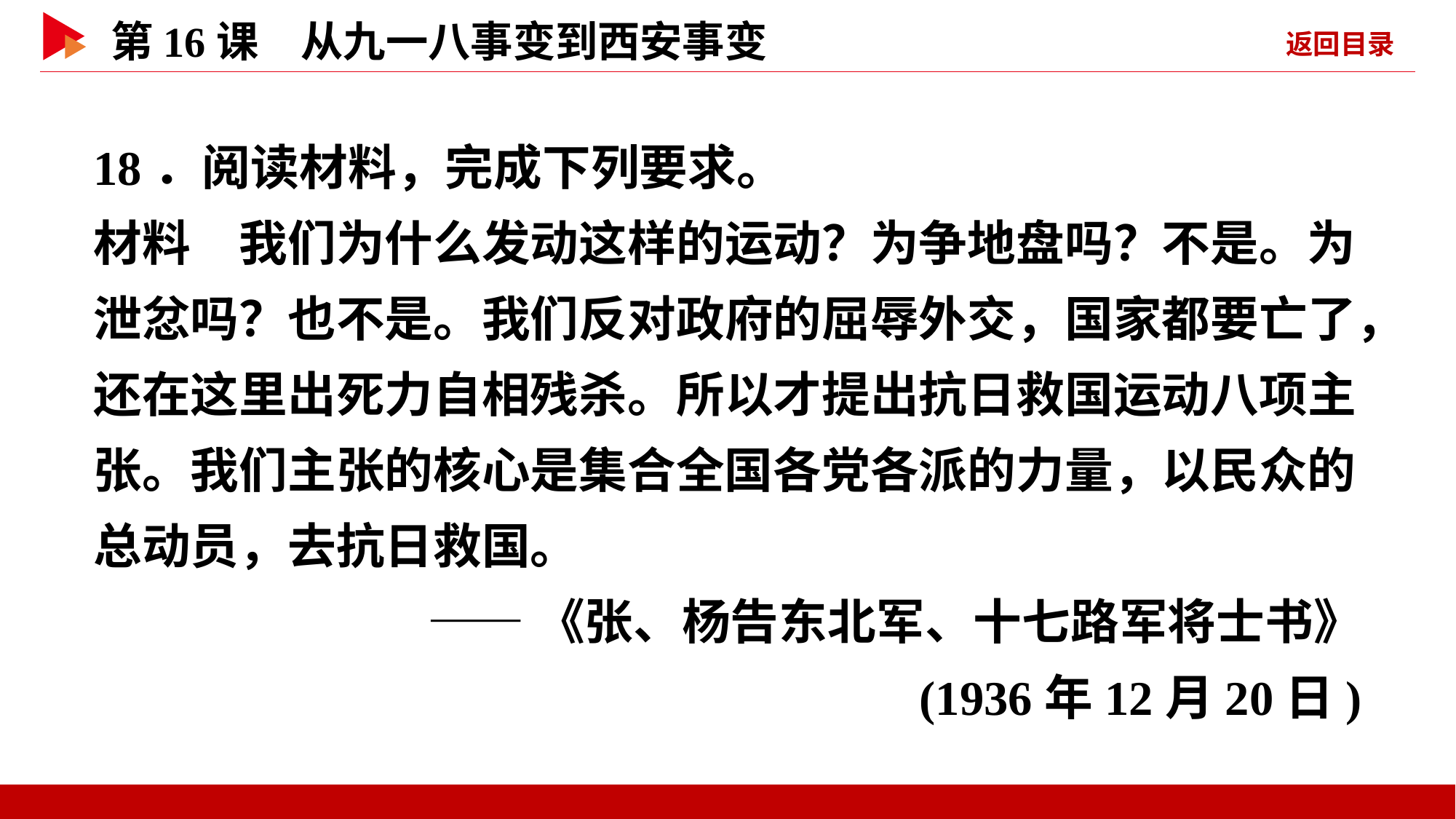

18．阅读材料，完成下列要求。
材料　我们为什么发动这样的运动？为争地盘吗？不是。为泄忿吗？也不是。我们反对政府的屈辱外交，国家都要亡了，还在这里出死力自相残杀。所以才提出抗日救国运动八项主张。我们主张的核心是集合全国各党各派的力量，以民众的总动员，去抗日救国。
——《张、杨告东北军、十七路军将士书》
(1936年12月20日)